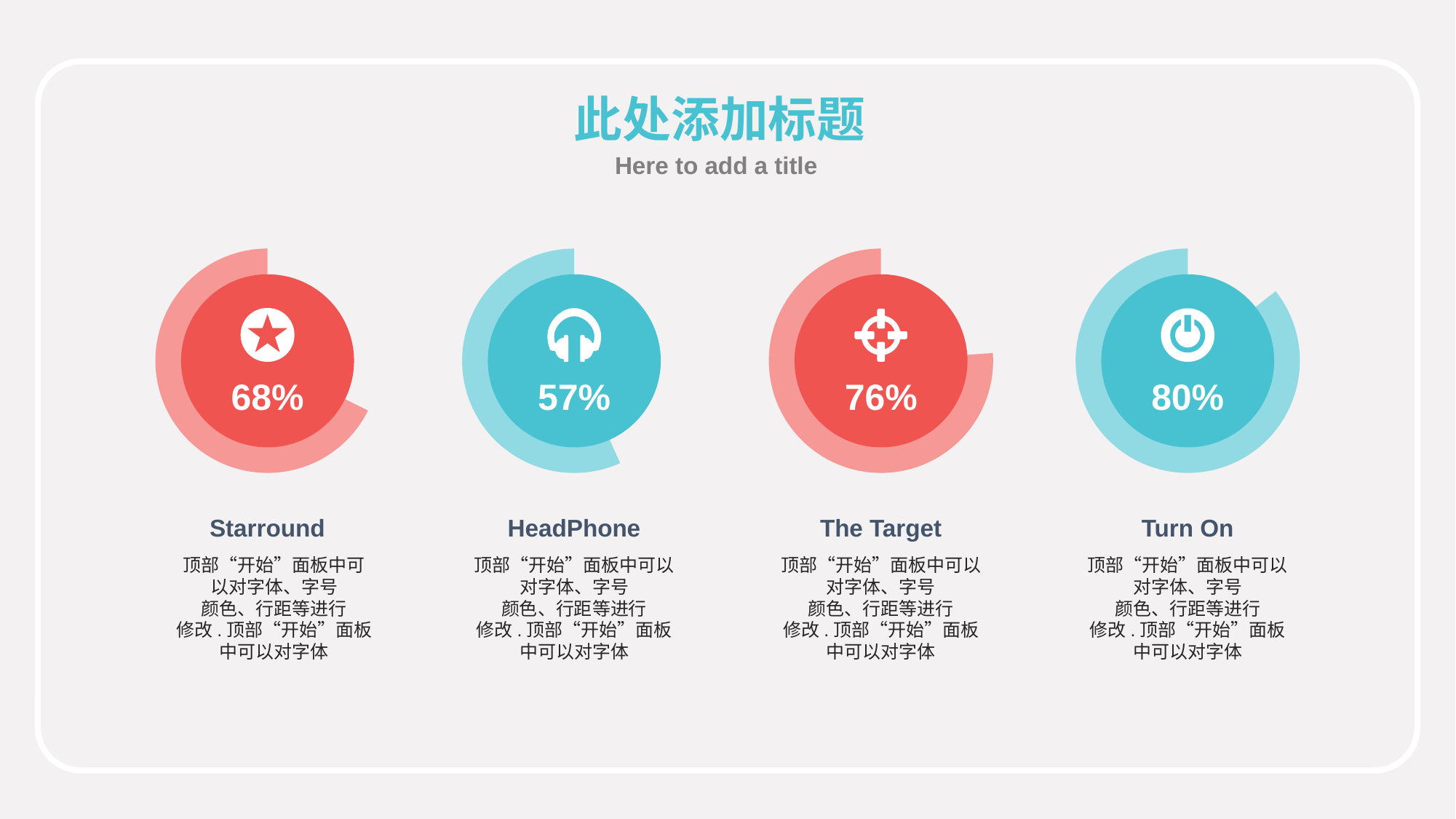

此处添加标题
Here to add a title

68%
57%
76%
80%
Starround
顶部“开始”面板中可以对字体、字号
颜色、行距等进行
修改.顶部“开始”面板中可以对字体
HeadPhone
顶部“开始”面板中可以对字体、字号
颜色、行距等进行
修改.顶部“开始”面板中可以对字体
The Target
顶部“开始”面板中可以对字体、字号
颜色、行距等进行
修改.顶部“开始”面板中可以对字体
Turn On
顶部“开始”面板中可以对字体、字号
颜色、行距等进行
修改.顶部“开始”面板中可以对字体